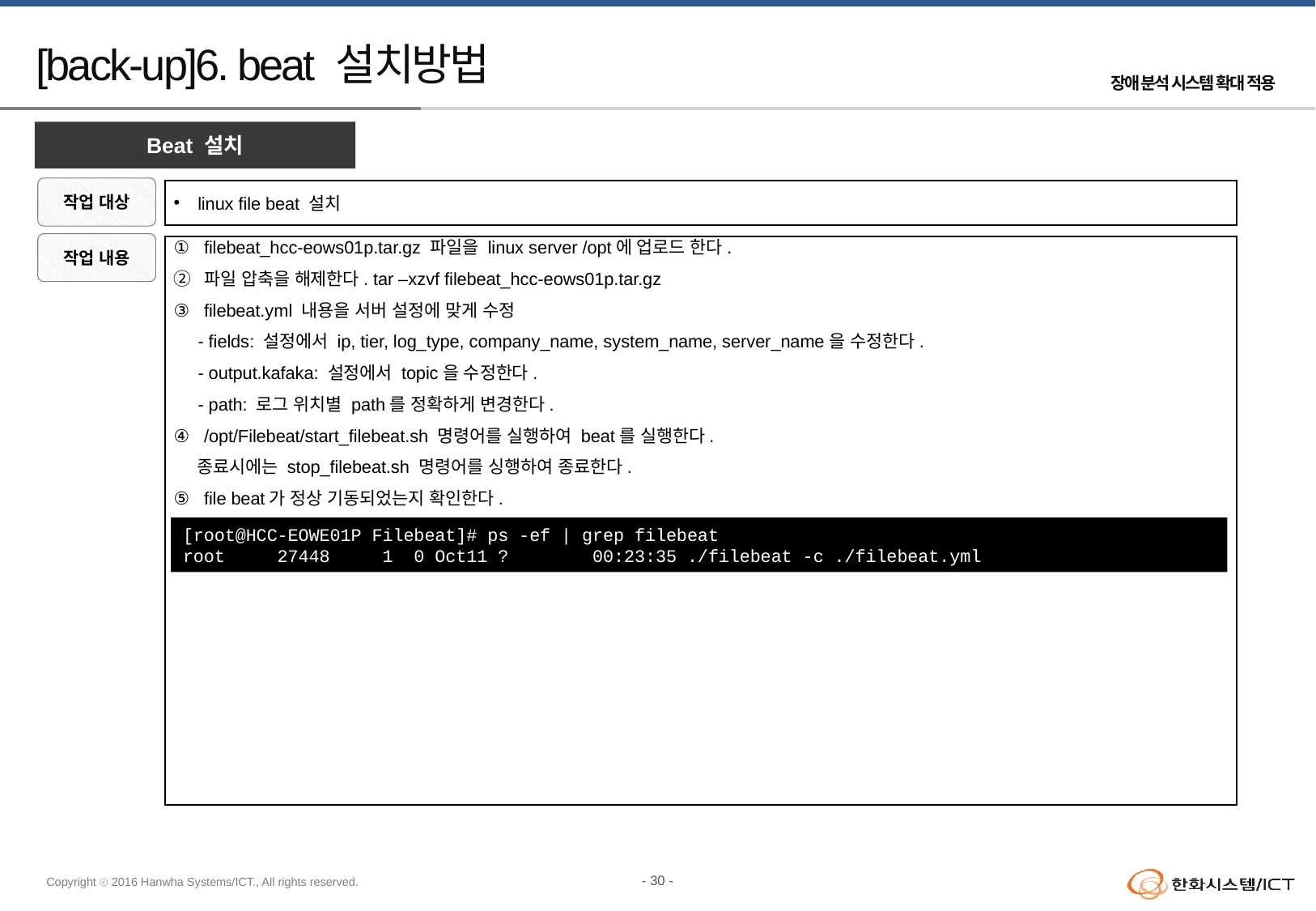

# [back-up]6. beat 설치방법
Beat 설치
작업 대상
linux file beat 설치
작업 내용
filebeat_hcc-eows01p.tar.gz 파일을 linux server /opt에 업로드 한다.
파일 압축을 해제한다. tar –xzvf filebeat_hcc-eows01p.tar.gz
filebeat.yml 내용을 서버 설정에 맞게 수정
     - fields: 설정에서 ip, tier, log_type, company_name, system_name, server_name을 수정한다.
     - output.kafaka: 설정에서 topic을 수정한다.
     - path: 로그 위치별 path를 정확하게 변경한다.
/opt/Filebeat/start_filebeat.sh 명령어를 실행하여 beat를 실행한다.
    종료시에는 stop_filebeat.sh 명령어를 싱행하여 종료한다.
file beat가 정상 기동되었는지 확인한다.

[root@HCC-EOWE01P Filebeat]# ps -ef | grep filebeat
root     27448     1  0 Oct11 ?        00:23:35 ./filebeat -c ./filebeat.yml